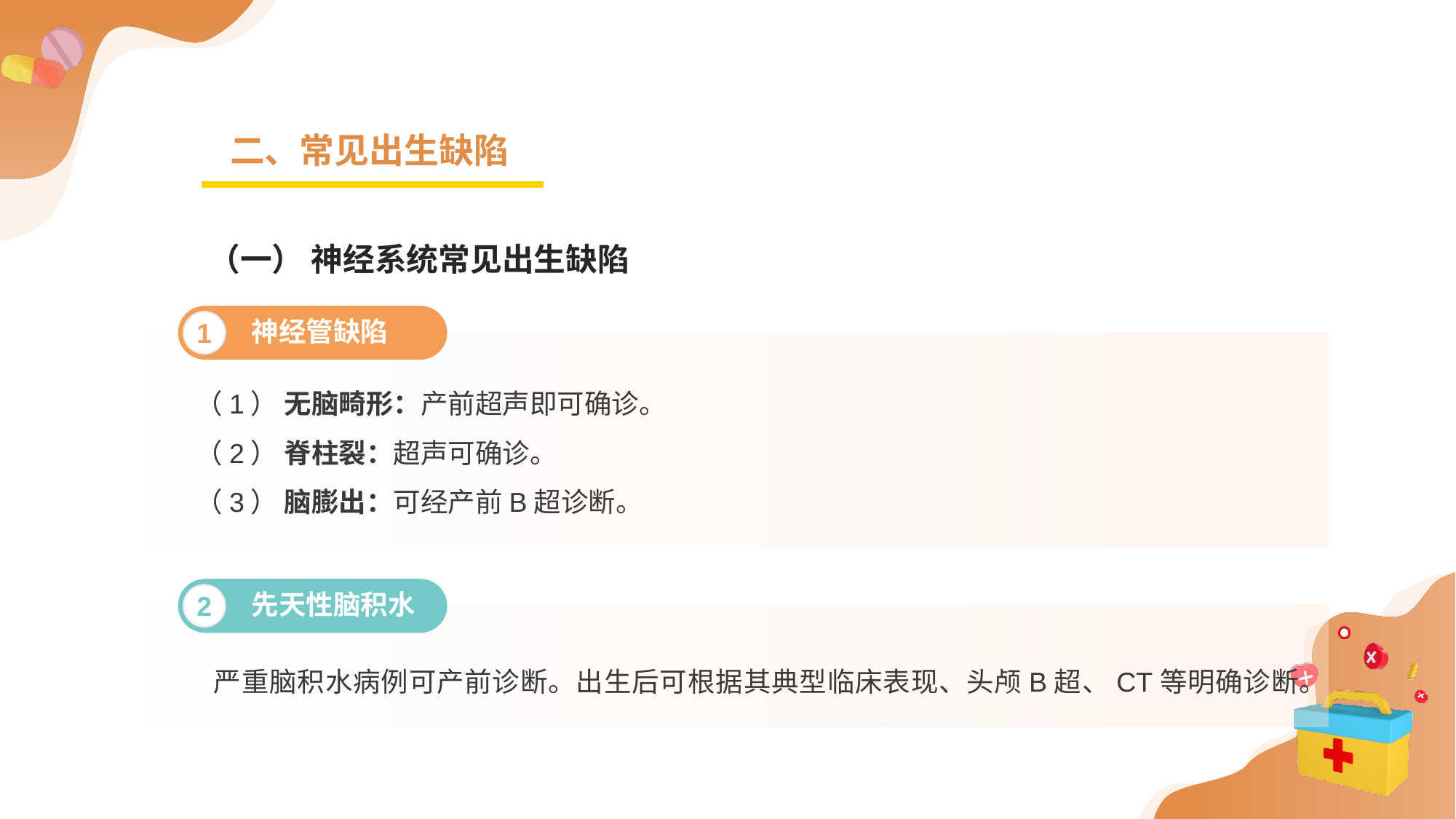

二、常见出生缺陷
（一） 神经系统常见出生缺陷

神经管缺陷

1

（1） 无脑畸形：产前超声即可确诊。
（2） 脊柱裂：超声可确诊。
（3） 脑膨出：可经产前B超诊断。

先天性脑积水

2

     严重脑积水病例可产前诊断。出生后可根据其典型临床表现、头颅B超、CT等明确诊断。